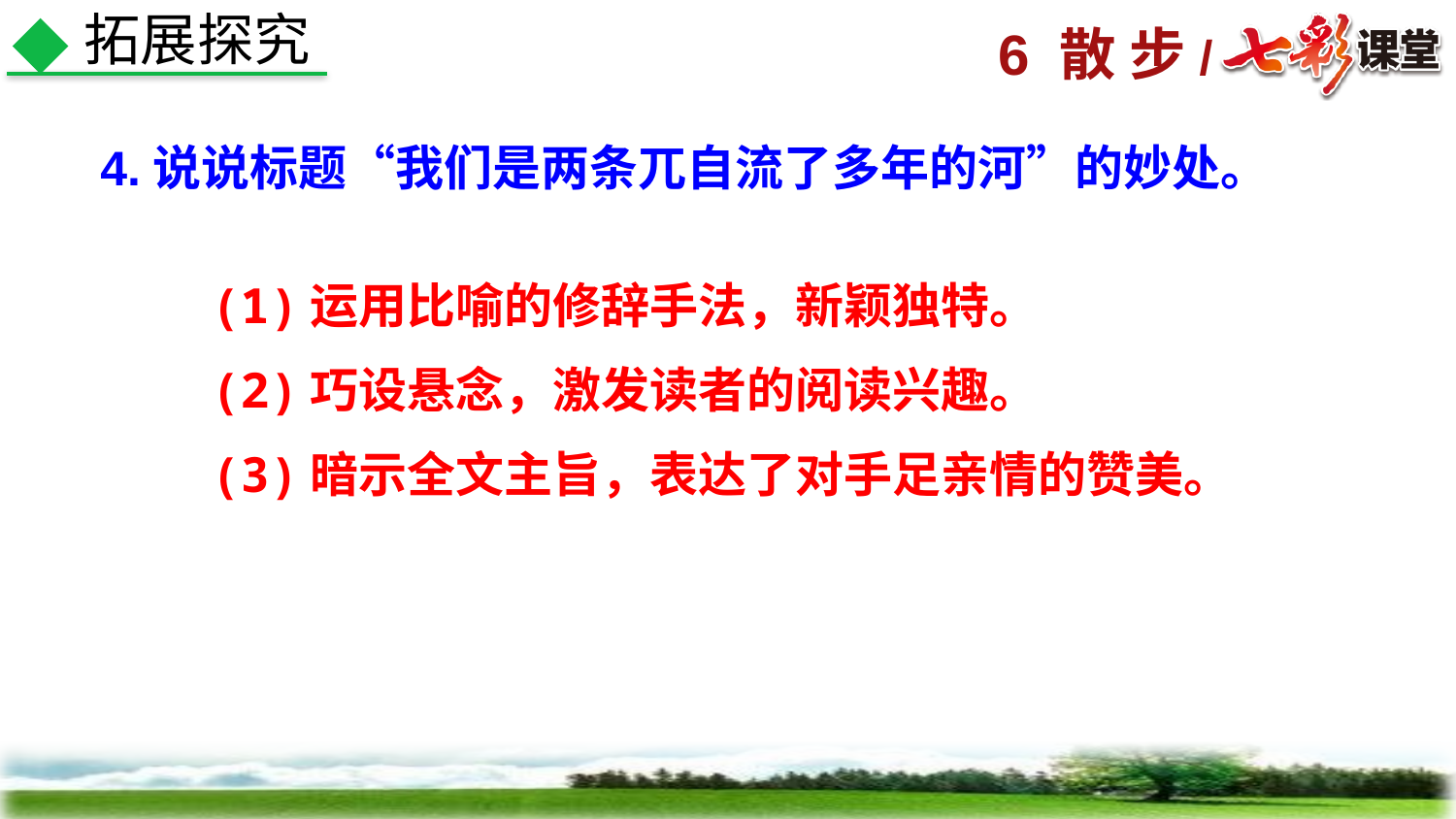

拓展探究

4.说说标题“我们是两条兀自流了多年的河”的妙处。
    (1)运用比喻的修辞手法，新颖独特。
    (2)巧设悬念，激发读者的阅读兴趣。
    (3)暗示全文主旨，表达了对手足亲情的赞美。